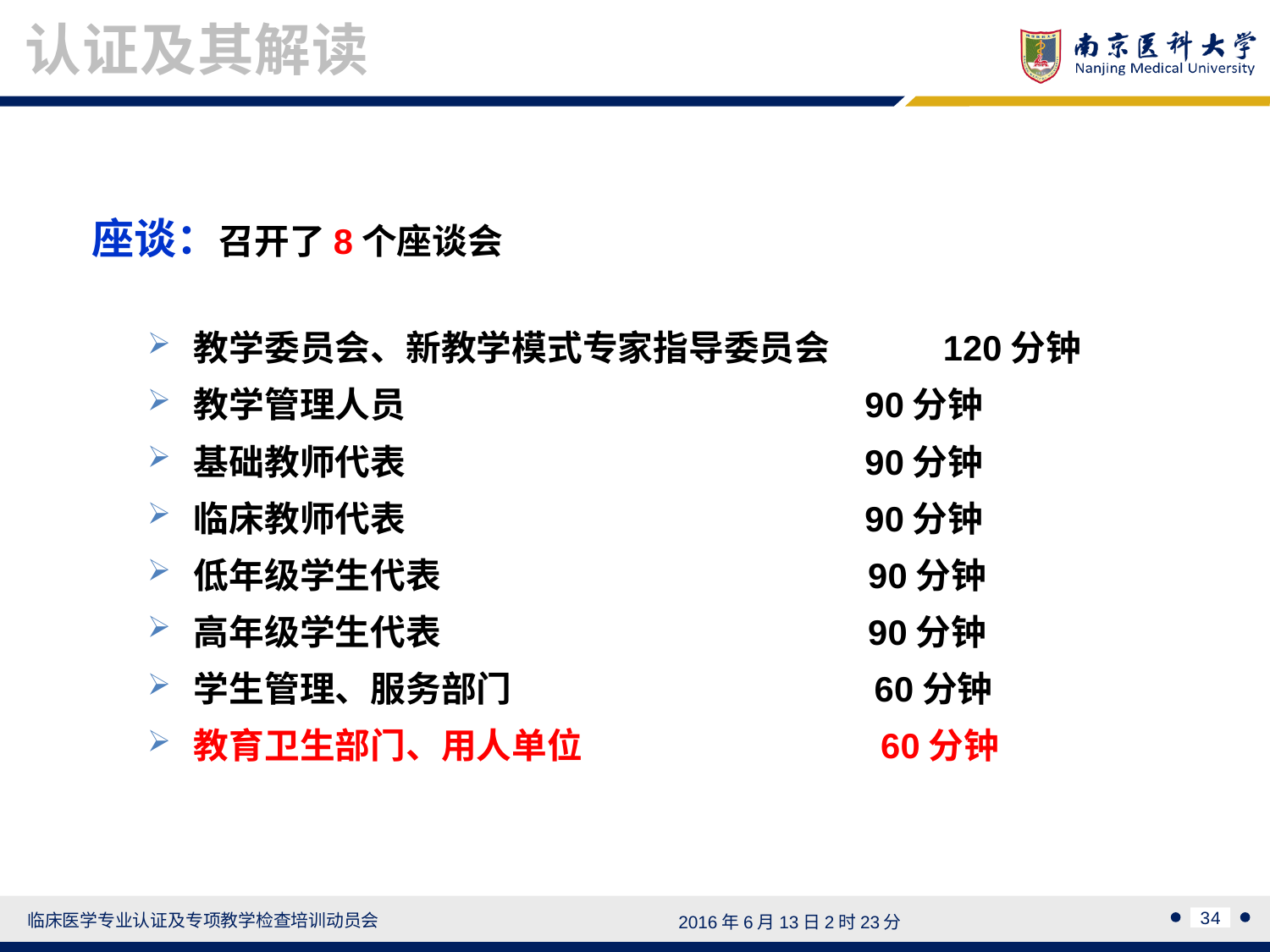

认证及其解读
座谈：召开了8个座谈会
 教学委员会、新教学模式专家指导委员会             120分钟
 教学管理人员                                                        90分钟
 基础教师代表                                                        90分钟
 临床教师代表                                                        90分钟
 低年级学生代表                                                    90分钟
 高年级学生代表                                                    90分钟
 学生管理、服务部门                                            60分钟
 教育卫生部门、用人单位                                    60分钟